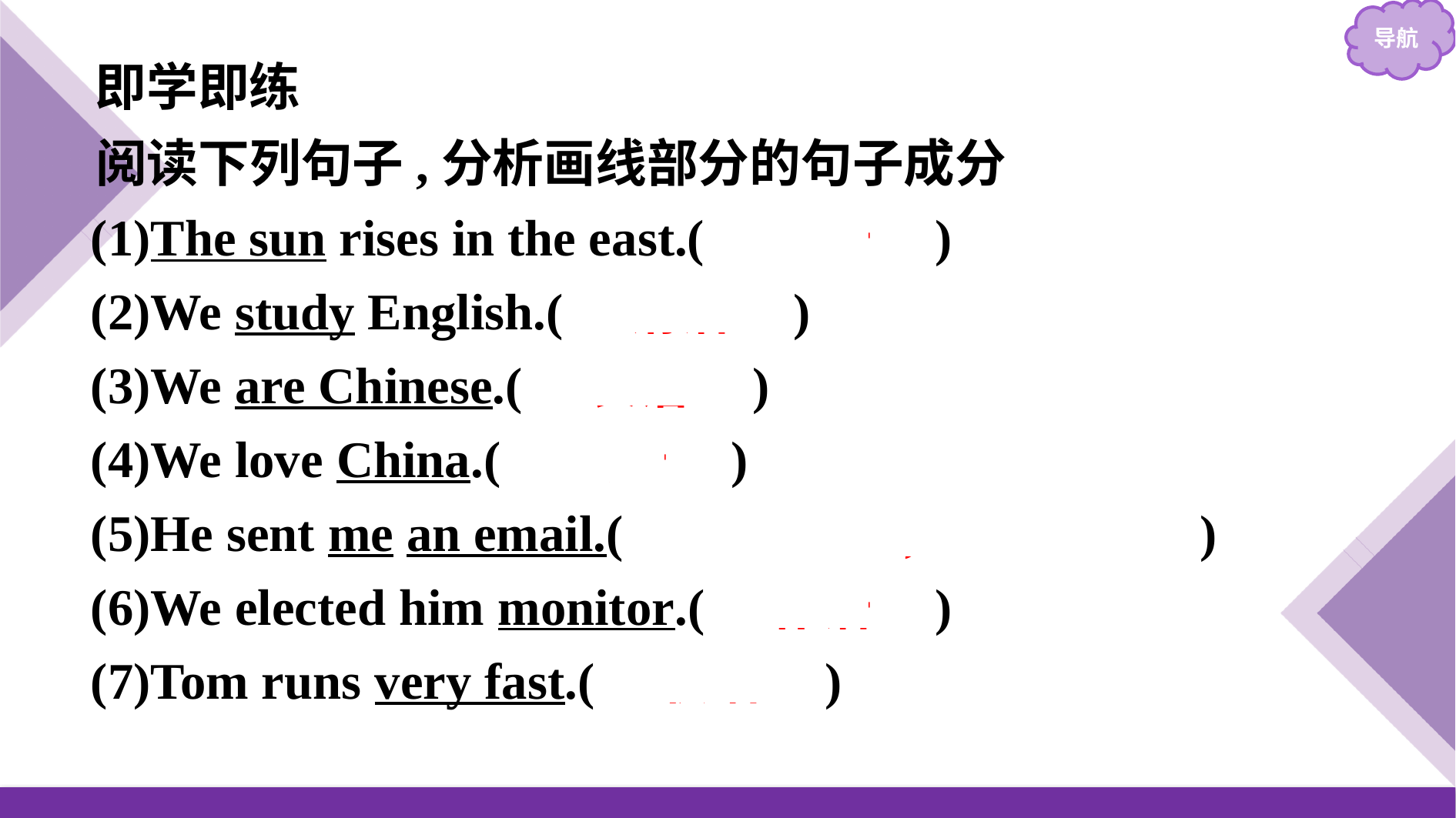

即学即练
阅读下列句子,分析画线部分的句子成分
(1)The sun rises in the east.(　主语　)
(2)We study English.(　谓语　)
(3)We are Chinese.(　表语　)
(4)We love China.(　宾语　)
(5)He sent me an email.(　间接宾语,直接宾语　)
(6)We elected him monitor.(　补语　)
(7)Tom runs very fast.(　状语　)